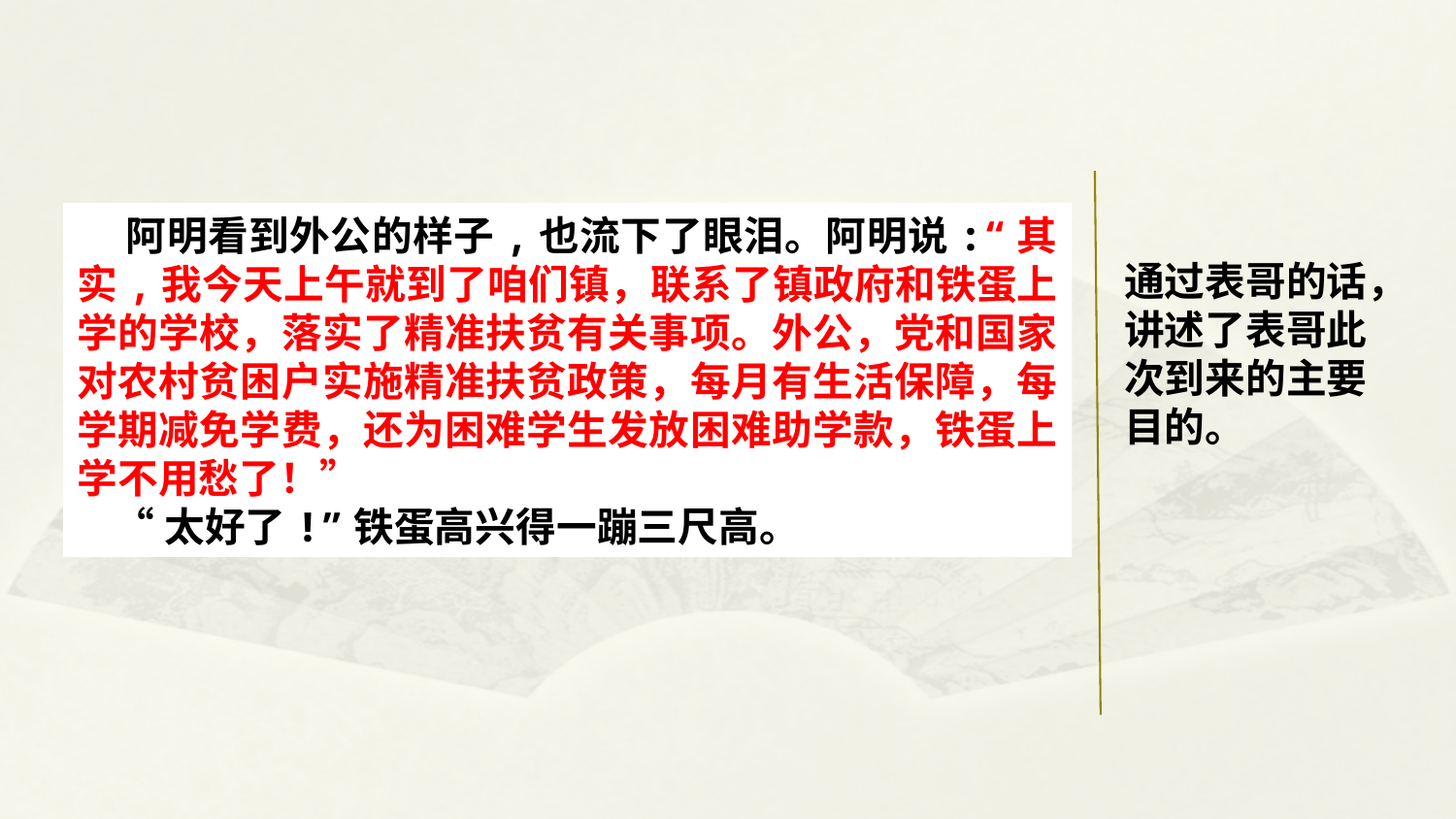

阿明看到外公的样子,也流下了眼泪。阿明说:“其实,我今天上午就到了咱们镇，联系了镇政府和铁蛋上学的学校，落实了精准扶贫有关事项。外公，党和国家对农村贫困户实施精准扶贫政策，每月有生活保障，每学期减免学费，还为困难学生发放困难助学款，铁蛋上学不用愁了！”
    “太好了!”铁蛋高兴得一蹦三尺高。
通过表哥的话，讲述了表哥此次到来的主要目的。